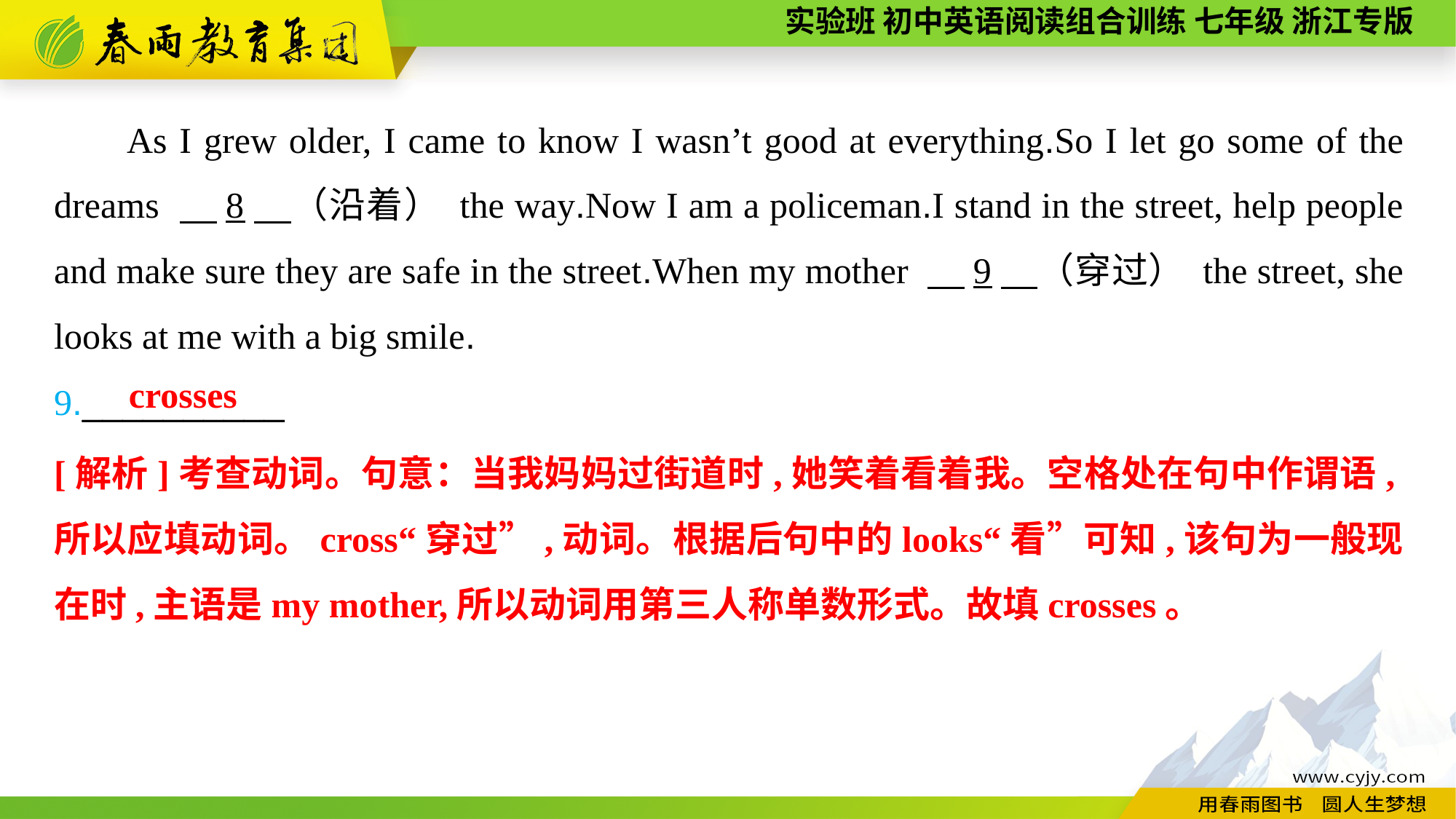

As I grew older, I came to know I wasn’t good at everything.So I let go some of the dreams 　8　（沿着） the way.Now I am a policeman.I stand in the street, help people and make sure they are safe in the street.When my mother 　9　（穿过） the street, she looks at me with a big smile.
9.__________
crosses
[解析]考查动词。句意：当我妈妈过街道时,她笑着看着我。空格处在句中作谓语,所以应填动词。cross“穿过”,动词。根据后句中的looks“看”可知,该句为一般现在时,主语是my mother,所以动词用第三人称单数形式。故填crosses。